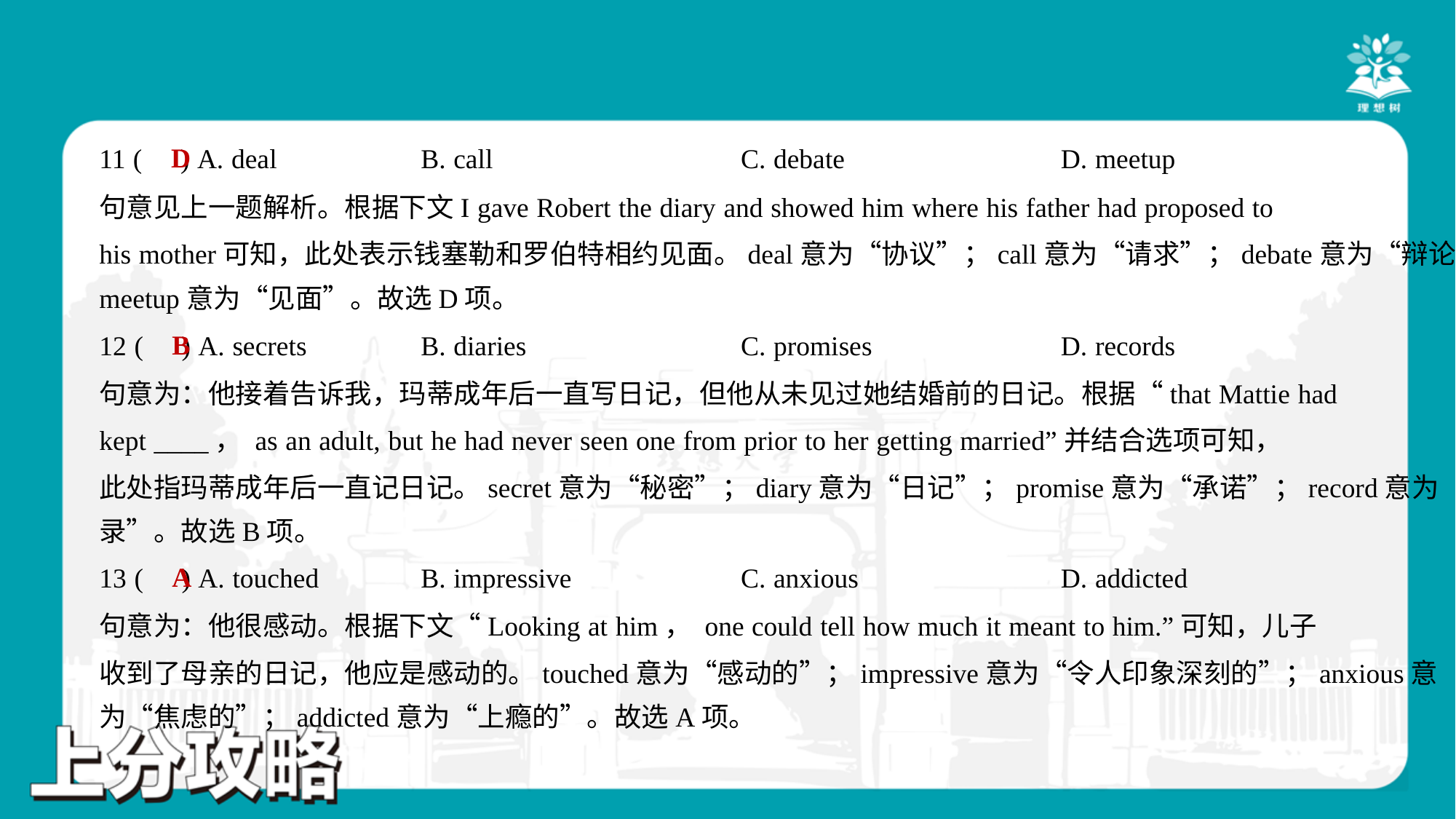

D
11 (     ) A. deal	B. call	C. debate	D. meetup
句意见上一题解析。根据下文I gave Robert the diary and showed him where his father had proposed to
his mother可知，此处表示钱塞勒和罗伯特相约见面。deal意为“协议”；call意为“请求”；debate意为“辩论”；
meetup意为“见面”。故选D项。
B
12 (     ) A. secrets	B. diaries	C. promises	D. records
句意为：他接着告诉我，玛蒂成年后一直写日记，但他从未见过她结婚前的日记。根据“that Mattie had
kept ____， as an adult, but he had never seen one from prior to her getting married”并结合选项可知，
此处指玛蒂成年后一直记日记。secret意为“秘密”；diary意为“日记”；promise意为“承诺”；record意为“记
录”。故选B项。
A
13 (     ) A. touched	B. impressive	C. anxious	D. addicted
句意为：他很感动。根据下文“Looking at him， one could tell how much it meant to him.”可知，儿子
收到了母亲的日记，他应是感动的。touched意为“感动的”；impressive意为“令人印象深刻的”；anxious意
为“焦虑的”；addicted意为“上瘾的”。故选A项。